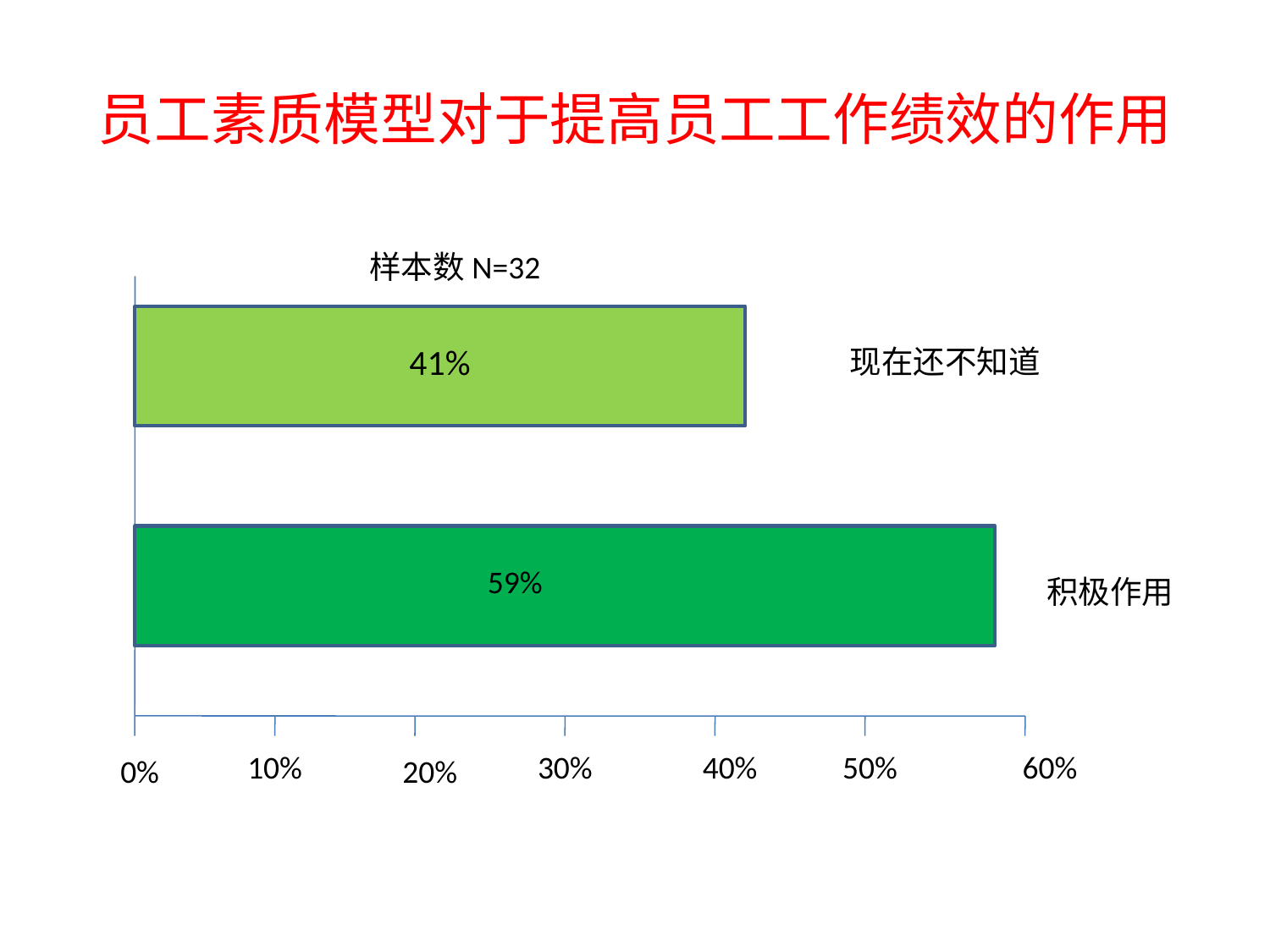

# 员工素质模型对于提高员工工作绩效的作用

样本数N=32

41%
现在还不知道

59%
积极作用
0%
10%
30%
40%
50%
60%
20%